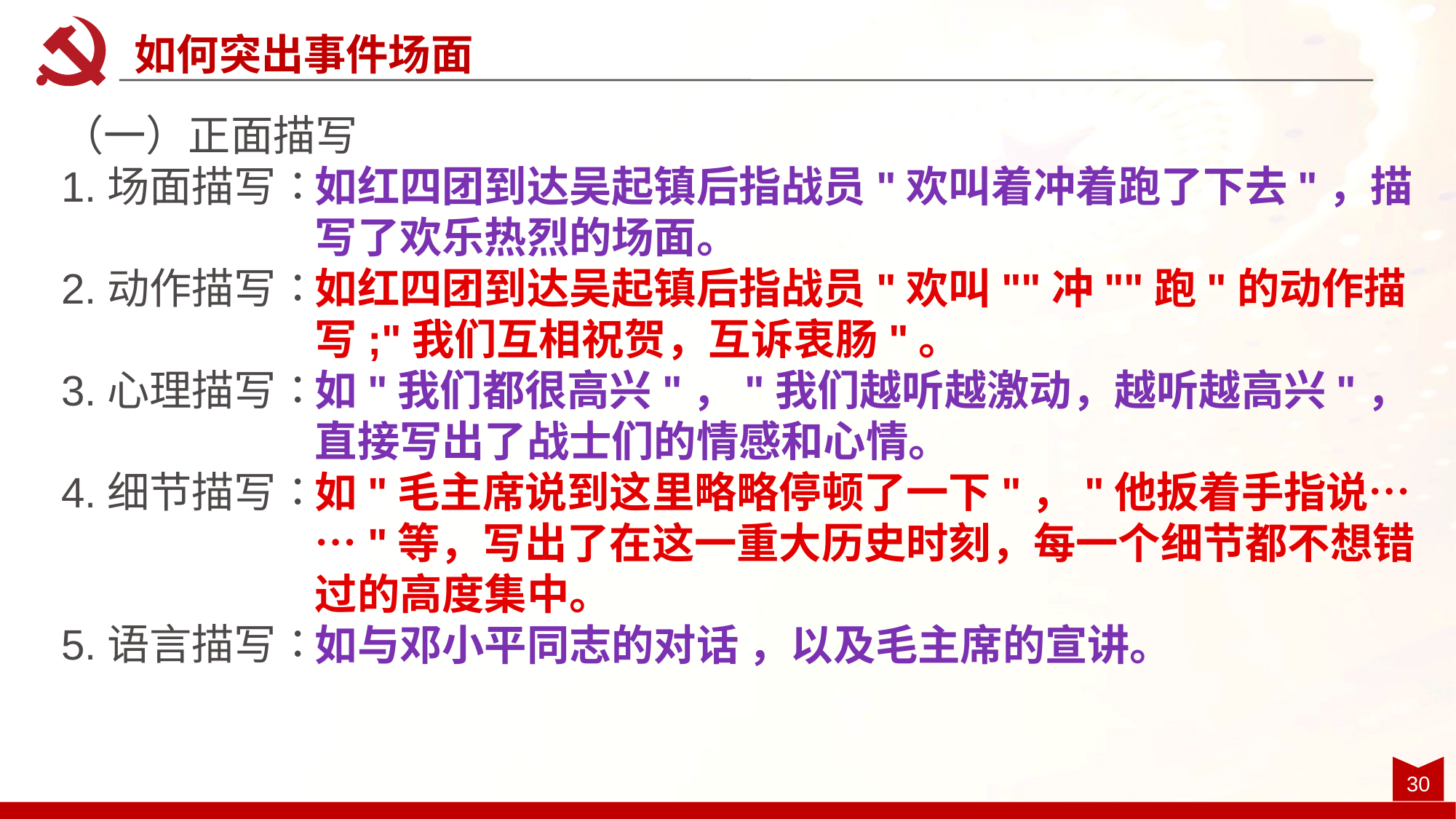

如何突出事件场面

（一）正面描写
1.场面描写∶

2.动作描写∶
3.心理描写∶

4.细节描写∶

5.语言描写∶
如红四团到达吴起镇后指战员"欢叫着冲着跑了下去"，描写了欢乐热烈的场面。
如红四团到达吴起镇后指战员"欢叫""冲""跑"的动作描写;"我们互相祝贺，互诉衷肠"。
如"我们都很高兴"，"我们越听越激动，越听越高兴"，直接写出了战士们的情感和心情。
如"毛主席说到这里略略停顿了一下"，"他扳着手指说……"等，写出了在这一重大历史时刻，每一个细节都不想错过的高度集中。
如与邓小平同志的对话 ，以及毛主席的宣讲。